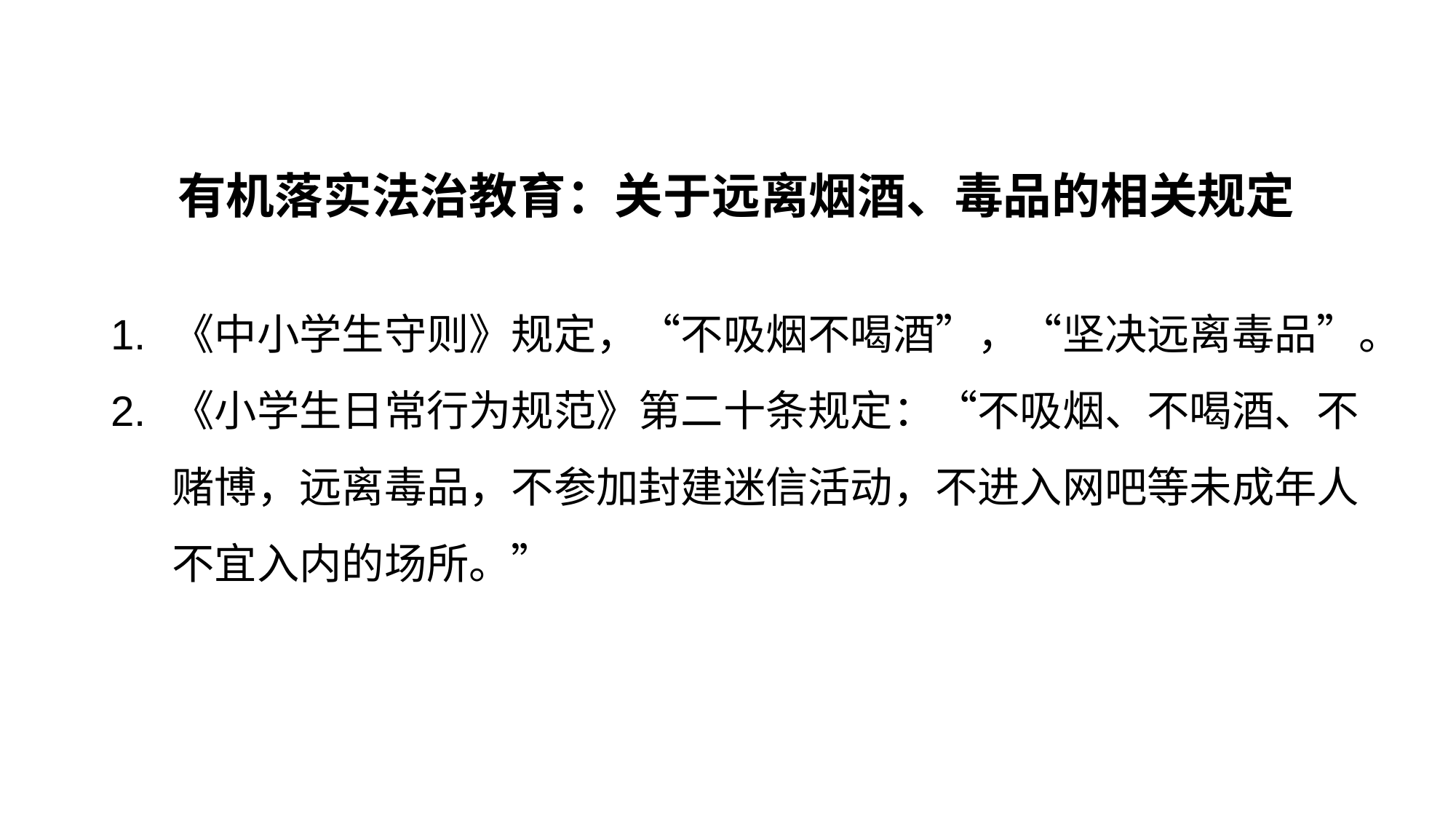

有机落实法治教育：关于远离烟酒、毒品的相关规定

《中小学生守则》规定，“不吸烟不喝酒”，“坚决远离毒品”。
《小学生日常行为规范》第二十条规定：“不吸烟、不喝酒、不赌博，远离毒品，不参加封建迷信活动，不进入网吧等未成年人不宜入内的场所。”